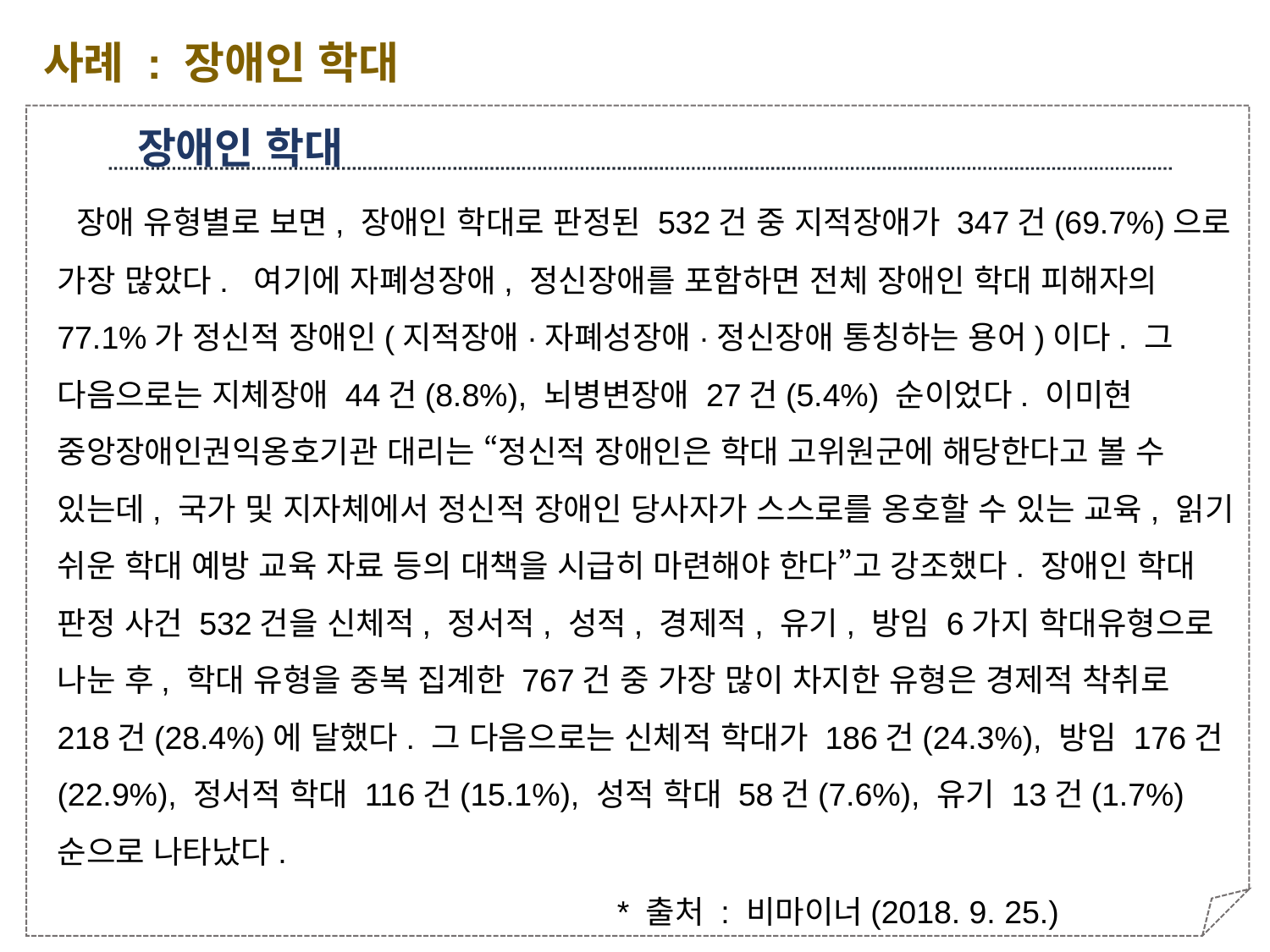

사례 : 장애인 학대

장애인 학대
 장애 유형별로 보면, 장애인 학대로 판정된 532건 중 지적장애가 347건(69.7%)으로 가장 많았다.  여기에 자폐성장애, 정신장애를 포함하면 전체 장애인 학대 피해자의 77.1%가 정신적 장애인(지적장애·자폐성장애·정신장애 통칭하는 용어)이다. 그 다음으로는 지체장애 44건(8.8%), 뇌병변장애 27건(5.4%) 순이었다. 이미현 중앙장애인권익옹호기관 대리는 “정신적 장애인은 학대 고위원군에 해당한다고 볼 수 있는데, 국가 및 지자체에서 정신적 장애인 당사자가 스스로를 옹호할 수 있는 교육, 읽기 쉬운 학대 예방 교육 자료 등의 대책을 시급히 마련해야 한다”고 강조했다. 장애인 학대 판정 사건 532건을 신체적, 정서적, 성적, 경제적, 유기, 방임 6가지 학대유형으로 나눈 후, 학대 유형을 중복 집계한 767건 중 가장 많이 차지한 유형은 경제적 착취로 218건(28.4%)에 달했다. 그 다음으로는 신체적 학대가 186건(24.3%), 방임 176건(22.9%), 정서적 학대 116건(15.1%), 성적 학대 58건(7.6%), 유기 13건(1.7%) 순으로 나타났다.
                                                               * 출처 : 비마이너(2018. 9. 25.)